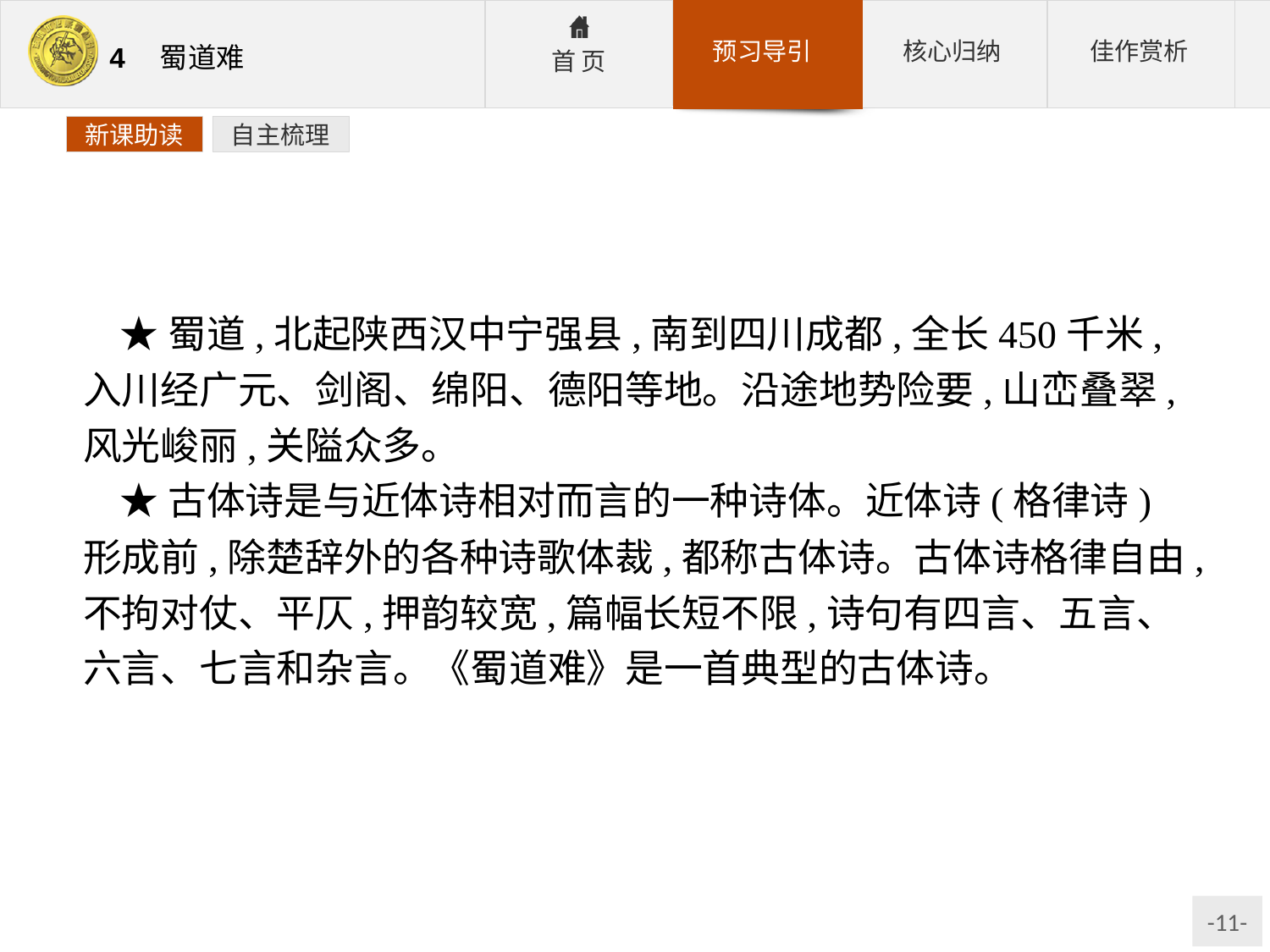

新课助读
自主梳理
★蜀道,北起陕西汉中宁强县,南到四川成都,全长450千米,入川经广元、剑阁、绵阳、德阳等地。沿途地势险要,山峦叠翠,风光峻丽,关隘众多。
★古体诗是与近体诗相对而言的一种诗体。近体诗(格律诗)形成前,除楚辞外的各种诗歌体裁,都称古体诗。古体诗格律自由,不拘对仗、平仄,押韵较宽,篇幅长短不限,诗句有四言、五言、六言、七言和杂言。《蜀道难》是一首典型的古体诗。